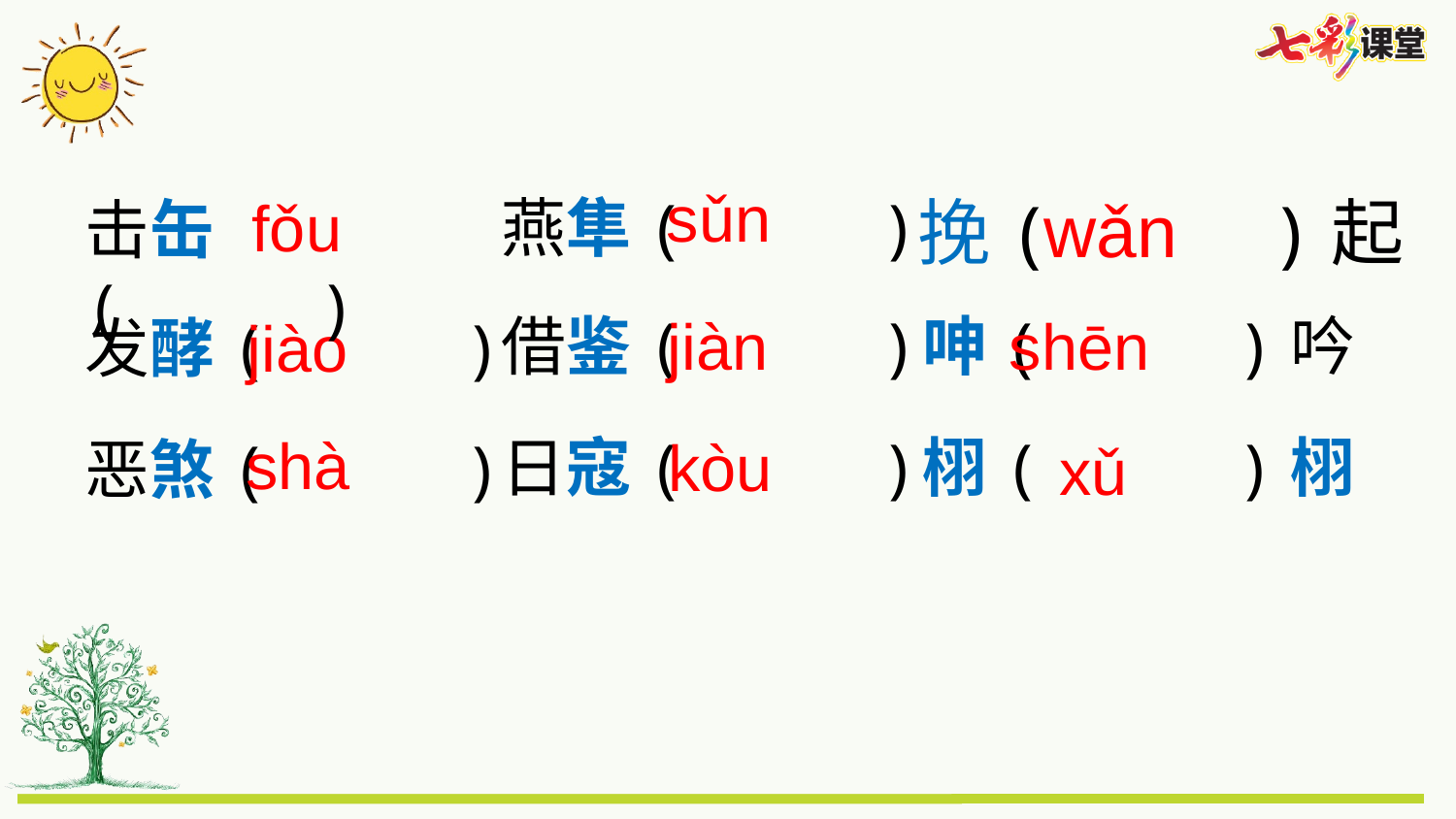

sǔn
wǎn
fǒu
燕隼(     )
挽(     )起
击缶(     )
借鉴(     )
jiàn
呻(     )吟
shēn
发酵(     )
jiào
shà
日寇(     )
kòu
栩(     )栩
恶煞(     )
xǔ